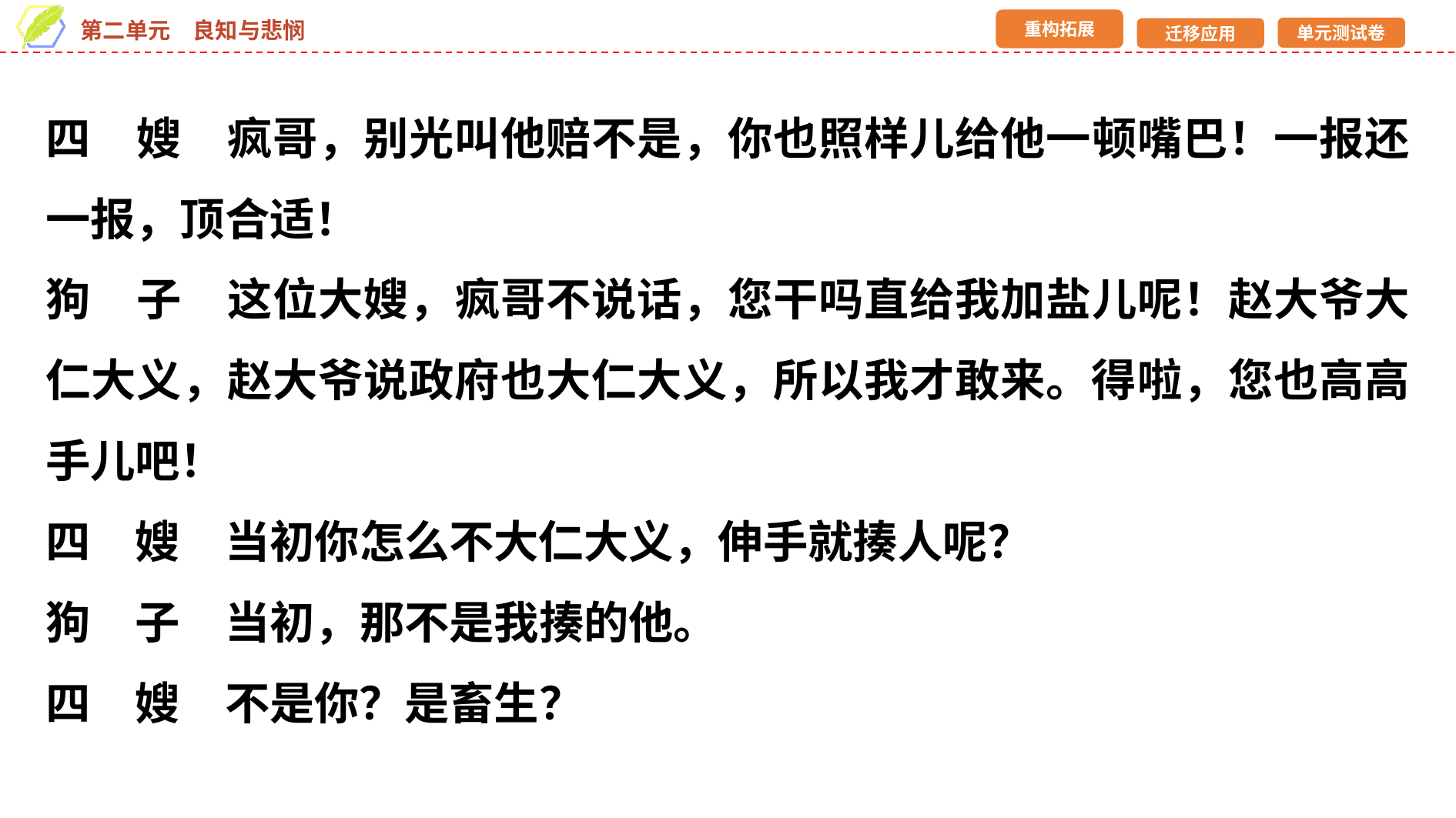

四　嫂　疯哥，别光叫他赔不是，你也照样儿给他一顿嘴巴！一报还一报，顶合适！
狗　子　这位大嫂，疯哥不说话，您干吗直给我加盐儿呢！赵大爷大仁大义，赵大爷说政府也大仁大义，所以我才敢来。得啦，您也高高手儿吧！
四　嫂　当初你怎么不大仁大义，伸手就揍人呢？
狗　子　当初，那不是我揍的他。
四　嫂　不是你？是畜生？